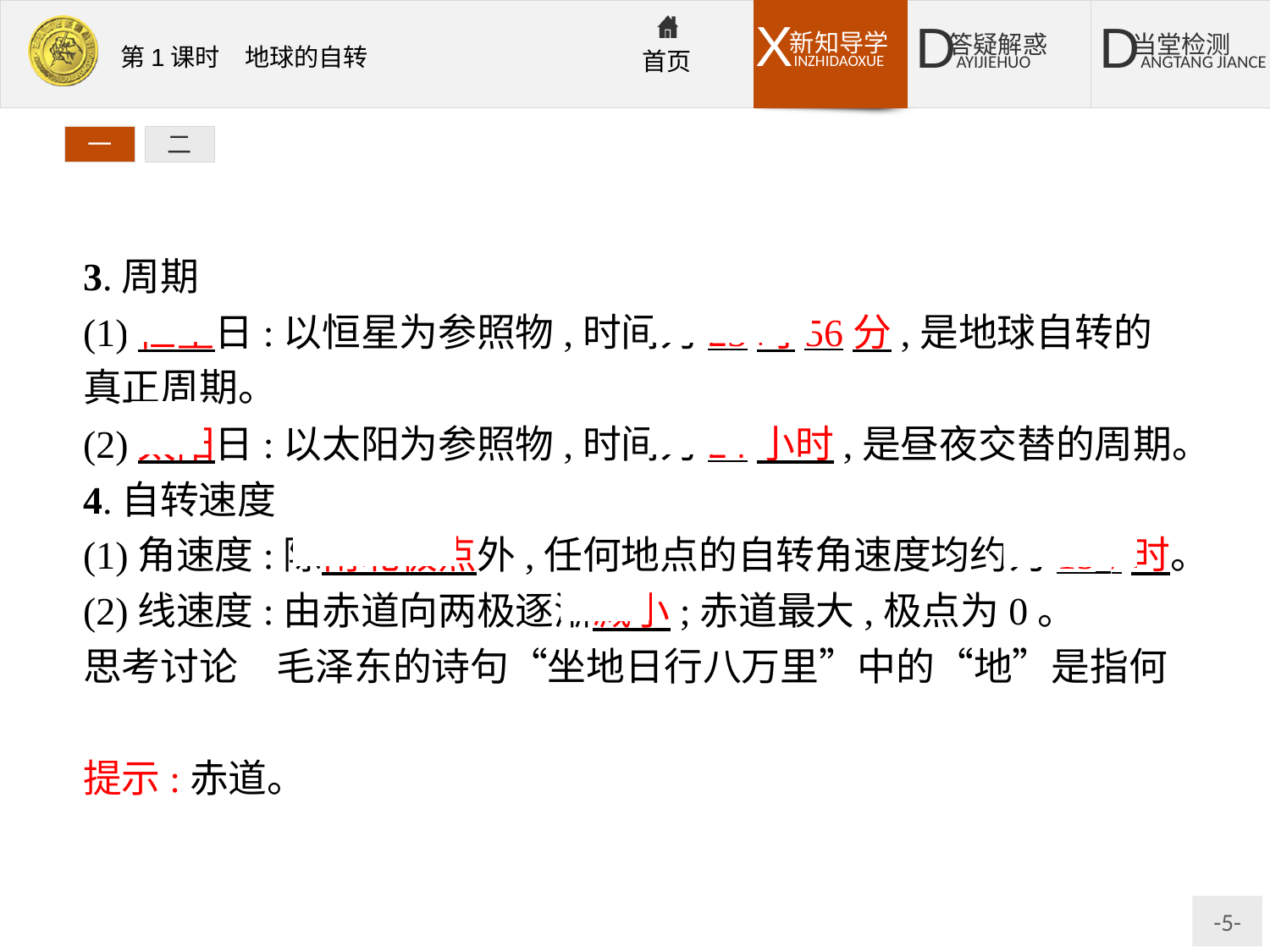

一
二
3.周期
(1)恒星日:以恒星为参照物,时间为23时56分,是地球自转的真正周期。
(2)太阳日:以太阳为参照物,时间为24小时,是昼夜交替的周期。
4.自转速度
(1)角速度:除南北极点外,任何地点的自转角速度均约为15°/时。
(2)线速度:由赤道向两极逐渐减小;赤道最大,极点为0。
思考讨论　毛泽东的诗句“坐地日行八万里”中的“地”是指何处?
提示:赤道。